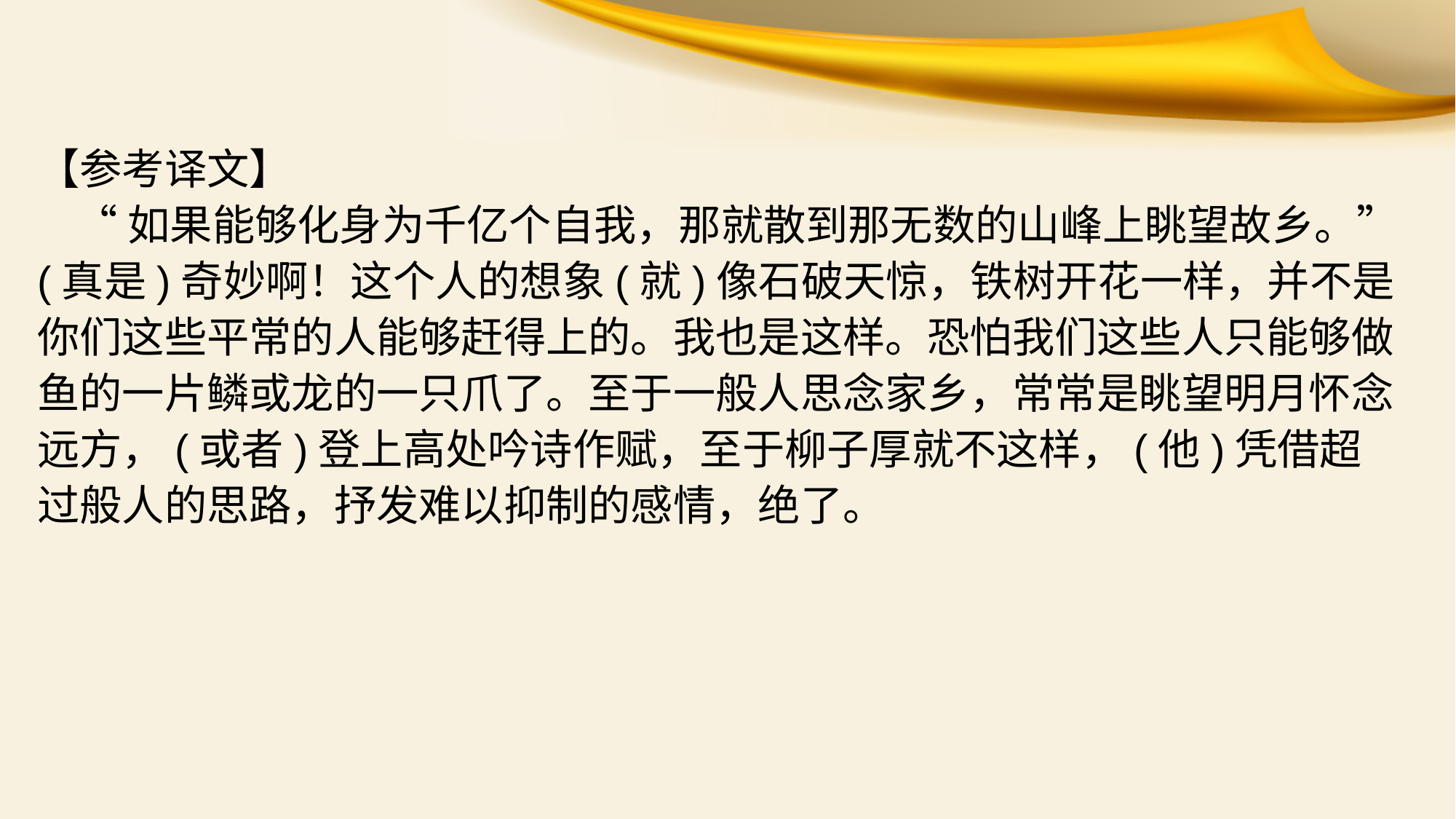

【参考译文】
    “如果能够化身为千亿个自我，那就散到那无数的山峰上眺望故乡。”(真是)奇妙啊！这个人的想象(就)像石破天惊，铁树开花一样，并不是你们这些平常的人能够赶得上的。我也是这样。恐怕我们这些人只能够做鱼的一片鳞或龙的一只爪了。至于一般人思念家乡，常常是眺望明月怀念远方，(或者)登上高处吟诗作赋，至于柳子厚就不这样，(他)凭借超
过般人的思路，抒发难以抑制的感情，绝了。